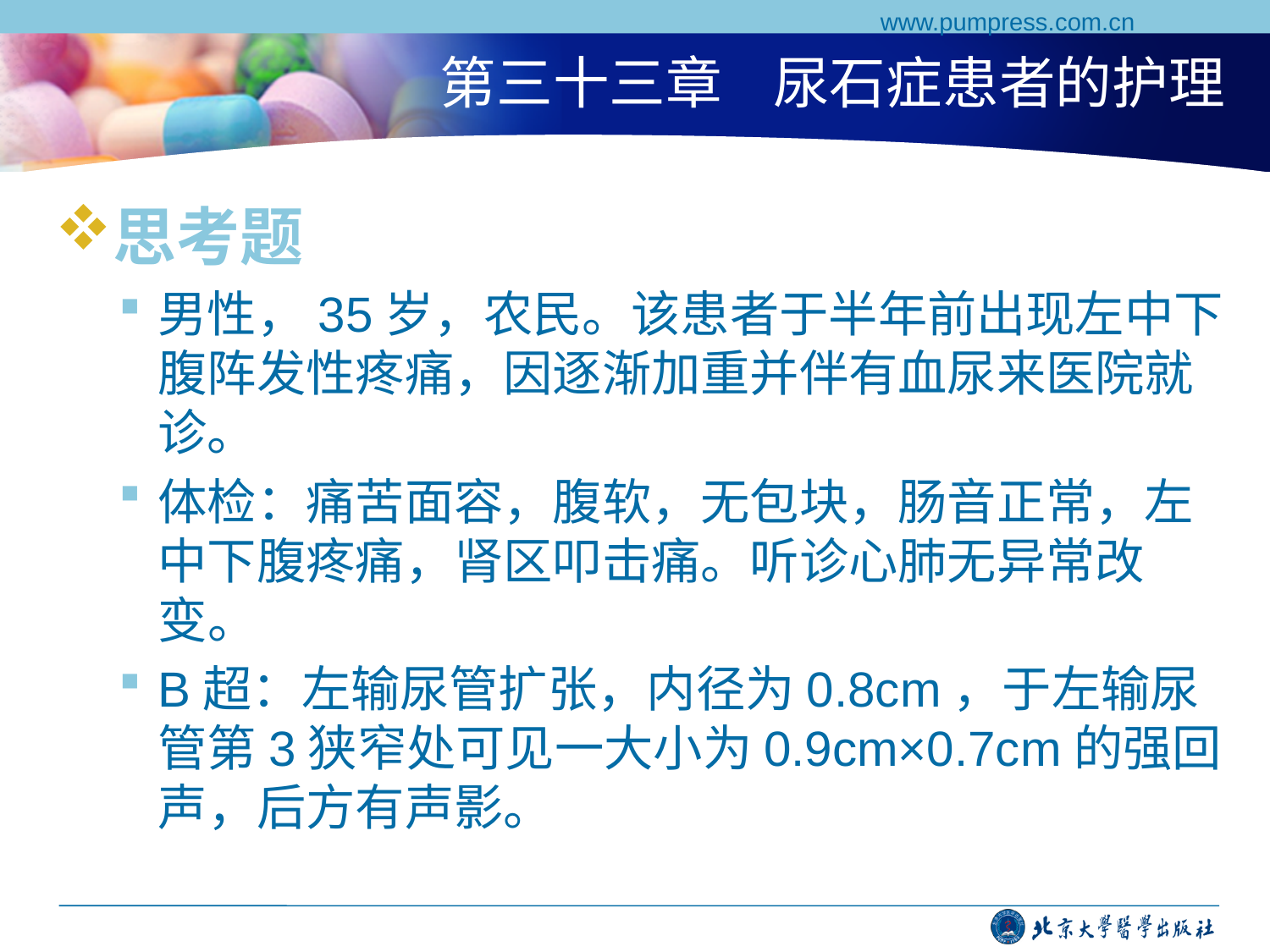

www.pumpress.com.cn
# 第三十三章    尿石症患者的护理
思考题
男性，35岁，农民。该患者于半年前出现左中下腹阵发性疼痛，因逐渐加重并伴有血尿来医院就诊。
体检：痛苦面容，腹软，无包块，肠音正常，左中下腹疼痛，肾区叩击痛。听诊心肺无异常改变。
B超：左输尿管扩张，内径为0.8cm，于左输尿管第3狭窄处可见一大小为0.9cm×0.7cm的强回声，后方有声影。